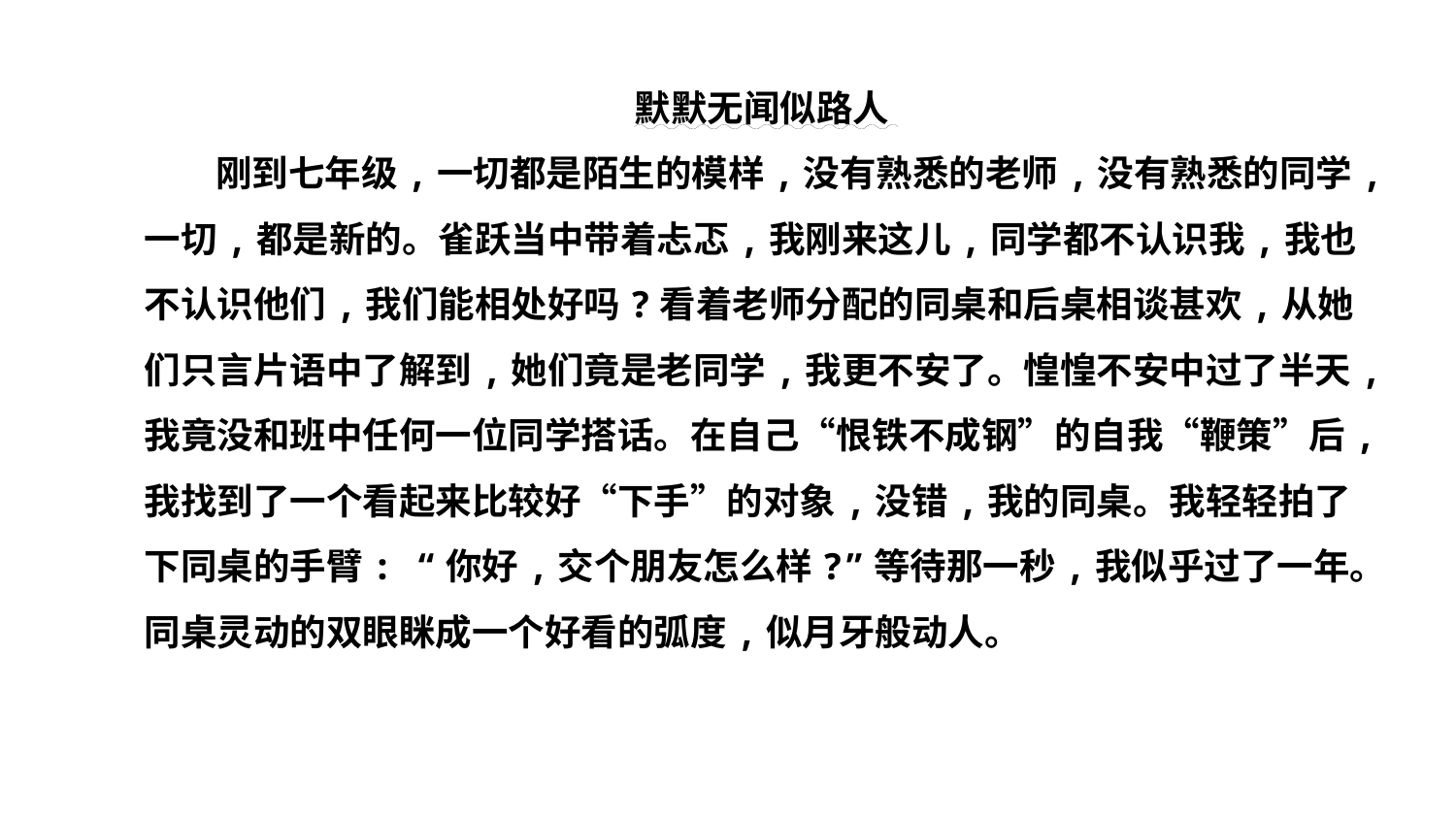

默默无闻似路人
刚到七年级,一切都是陌生的模样,没有熟悉的老师,没有熟悉的同学,一切,都是新的。雀跃当中带着忐忑,我刚来这儿,同学都不认识我,我也不认识他们,我们能相处好吗?看着老师分配的同桌和后桌相谈甚欢,从她们只言片语中了解到,她们竟是老同学,我更不安了。惶惶不安中过了半天,我竟没和班中任何一位同学搭话。在自己“恨铁不成钢”的自我“鞭策”后,我找到了一个看起来比较好“下手”的对象,没错,我的同桌。我轻轻拍了下同桌的手臂: “你好,交个朋友怎么样?”等待那一秒,我似乎过了一年。同桌灵动的双眼眯成一个好看的弧度,似月牙般动人。